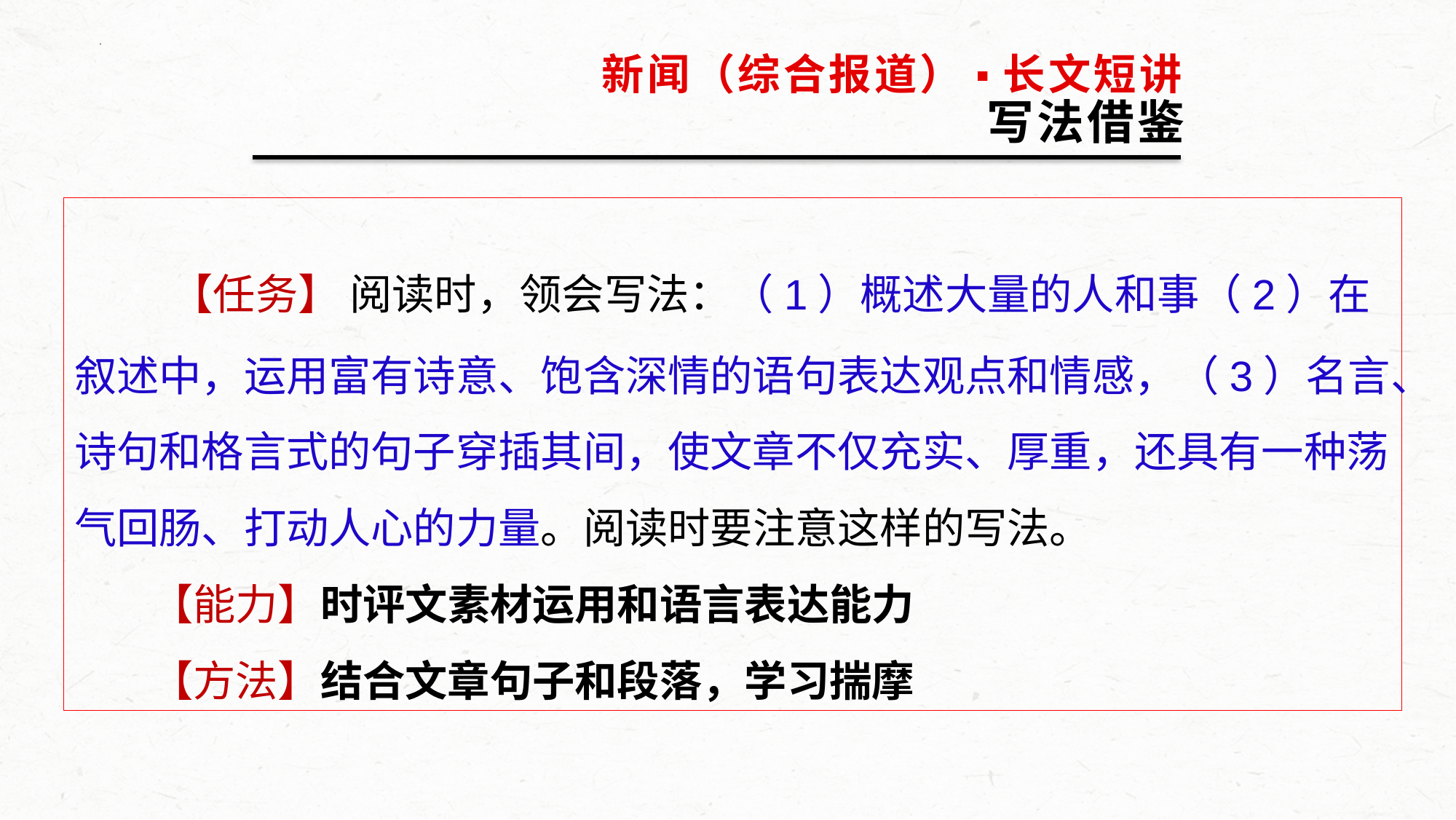

# 新闻（综合报道）·长文短讲 写法借鉴
       【任务】 阅读时，领会写法：（1）概述大量的人和事（2）在叙述中，运用富有诗意、饱含深情的语句表达观点和情感，（3）名言、诗句和格言式的句子穿插其间，使文章不仅充实、厚重，还具有一种荡气回肠、打动人心的力量。阅读时要注意这样的写法。
       【能力】时评文素材运用和语言表达能力
       【方法】结合文章句子和段落，学习揣摩
64